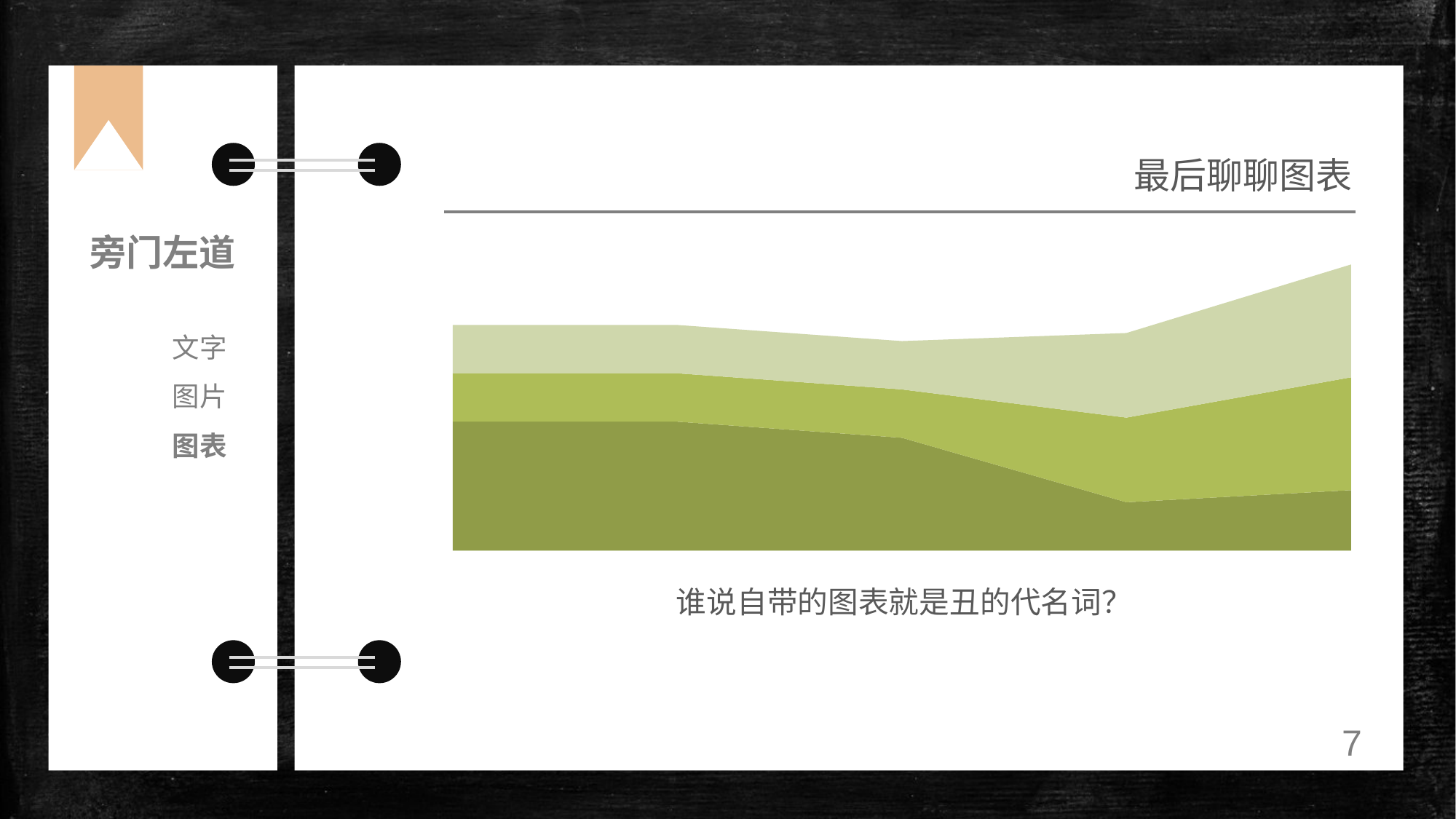

### Chart:

| Category | 系列 1 | 系列 2 | 系列 22 |
|---|---|---|---|
| 37261 | 32.0 | 12.0 | 12.0 |
| 37262 | 32.0 | 12.0 | 12.0 |
| 37263 | 28.0 | 12.0 | 12.0 |
| 37264 | 12.0 | 21.0 | 21.0 |
| 37265 | 15.0 | 28.0 | 28.0 |

最后聊聊图表
旁门左道
文字
图片
图表
谁说自带的图表就是丑的代名词？

7